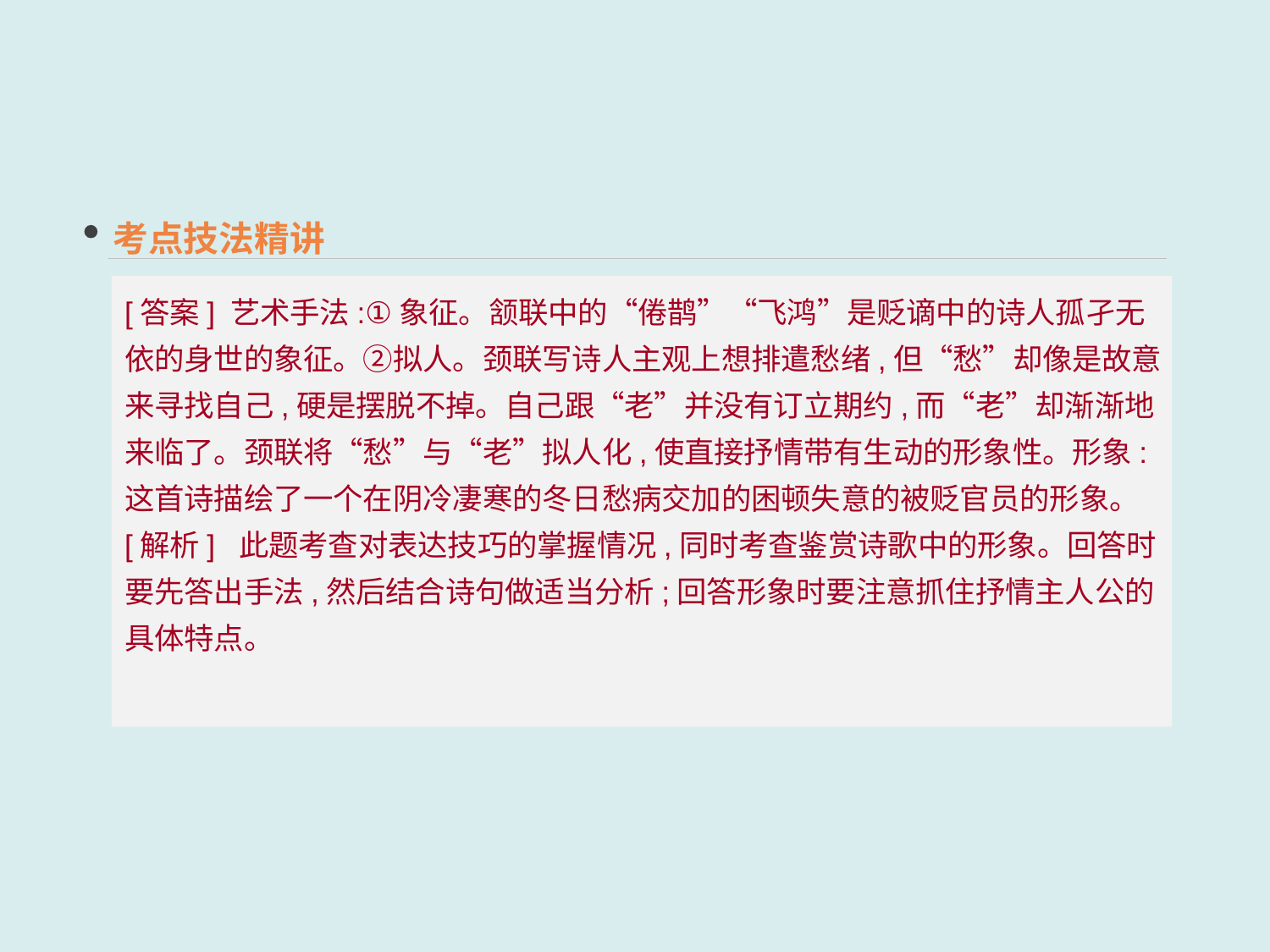

考点技法精讲

[答案] 艺术手法:①象征。颔联中的“倦鹊”“飞鸿”是贬谪中的诗人孤孑无依的身世的象征。②拟人。颈联写诗人主观上想排遣愁绪,但“愁”却像是故意来寻找自己,硬是摆脱不掉。自己跟“老”并没有订立期约,而“老”却渐渐地来临了。颈联将“愁”与“老”拟人化,使直接抒情带有生动的形象性。形象:这首诗描绘了一个在阴冷凄寒的冬日愁病交加的困顿失意的被贬官员的形象。
[解析]  此题考查对表达技巧的掌握情况,同时考查鉴赏诗歌中的形象。回答时要先答出手法,然后结合诗句做适当分析;回答形象时要注意抓住抒情主人公的具体特点。